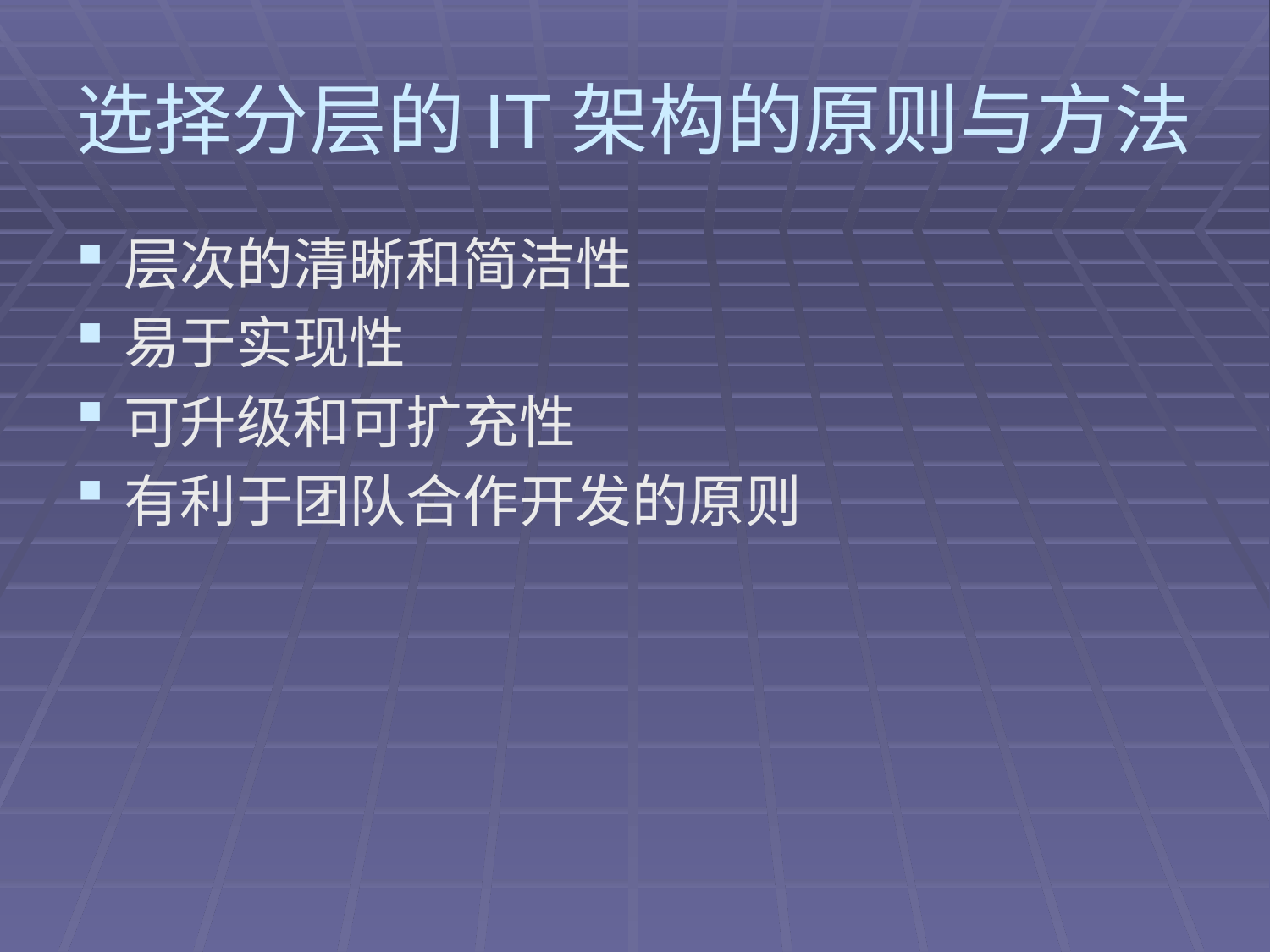

# 选择分层的IT架构的原则与方法
层次的清晰和简洁性
易于实现性
可升级和可扩充性
有利于团队合作开发的原则